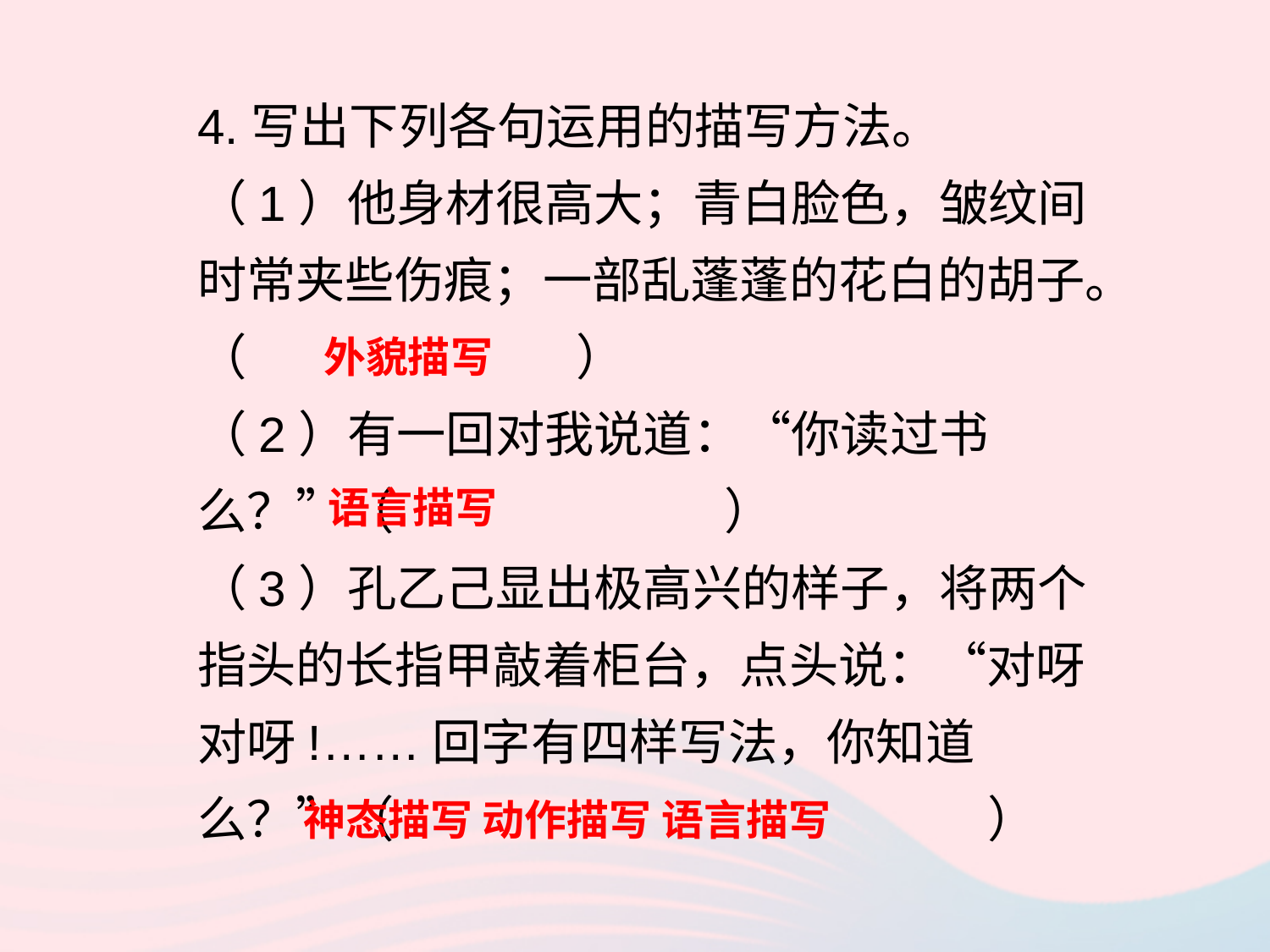

4.写出下列各句运用的描写方法。
（1）他身材很高大；青白脸色，皱纹间时常夹些伤痕；一部乱蓬蓬的花白的胡子。（                              ）
（2）有一回对我说道：“你读过书么？”（                              ）
（3）孔乙己显出极高兴的样子，将两个指头的长指甲敲着柜台，点头说：“对呀对呀!……回字有四样写法，你知道么？”（                                                      ）
外貌描写
 语言描写
 神态描写 动作描写 语言描写